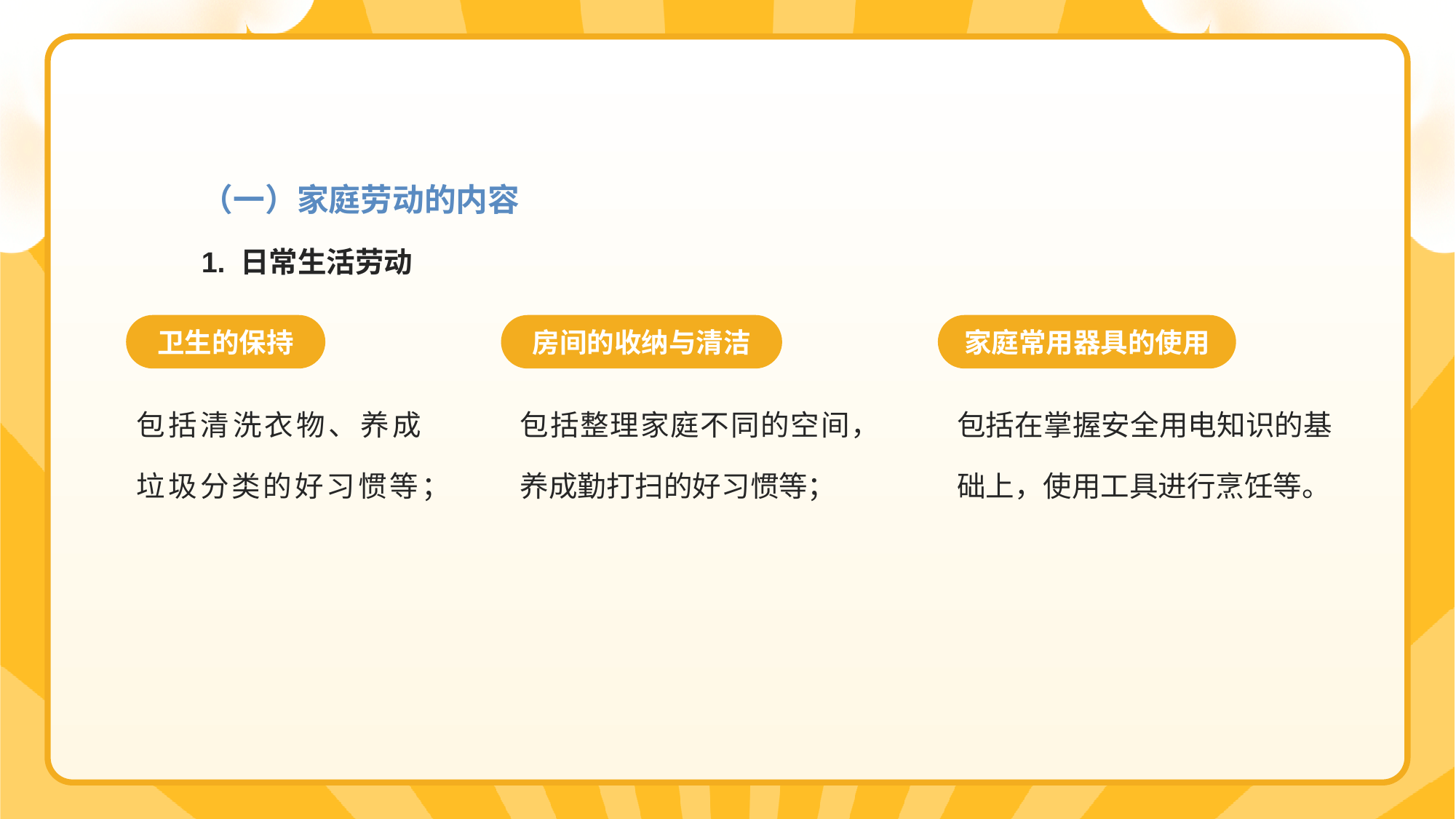

（一）家庭劳动的内容
1. 日常生活劳动
卫生的保持
房间的收纳与清洁
家庭常用器具的使用
包括清洗衣物、养成垃圾分类的好习惯等；
包括整理家庭不同的空间，养成勤打扫的好习惯等；
包括在掌握安全用电知识的基础上，使用工具进行烹饪等。